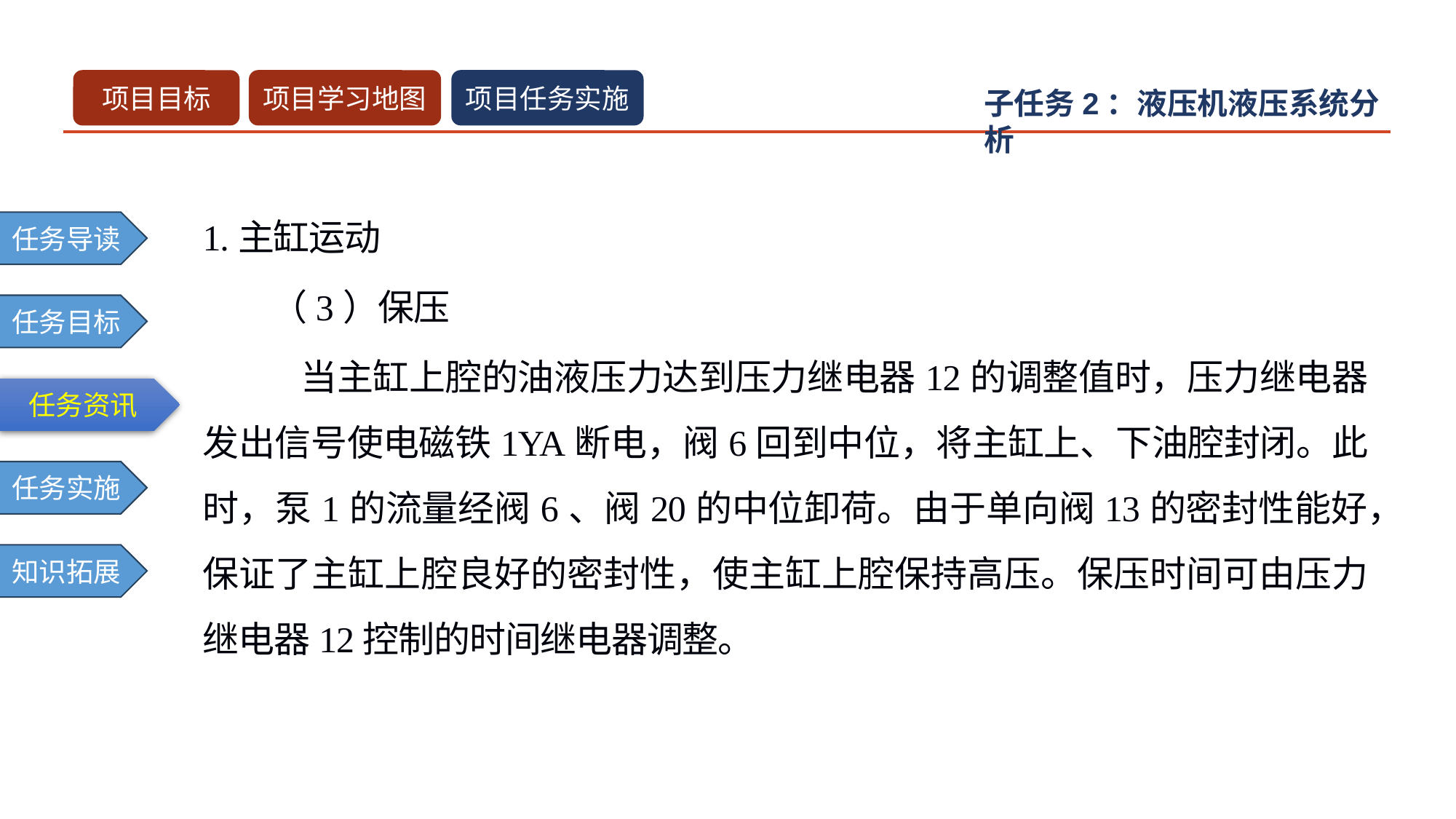

1.主缸运动
        （3）保压
           当主缸上腔的油液压力达到压力继电器12的调整值时，压力继电器发出信号使电磁铁1YA断电，阀6回到中位，将主缸上、下油腔封闭。此时，泵1的流量经阀6、阀20的中位卸荷。由于单向阀13的密封性能好，保证了主缸上腔良好的密封性，使主缸上腔保持高压。保压时间可由压力继电器12控制的时间继电器调整。